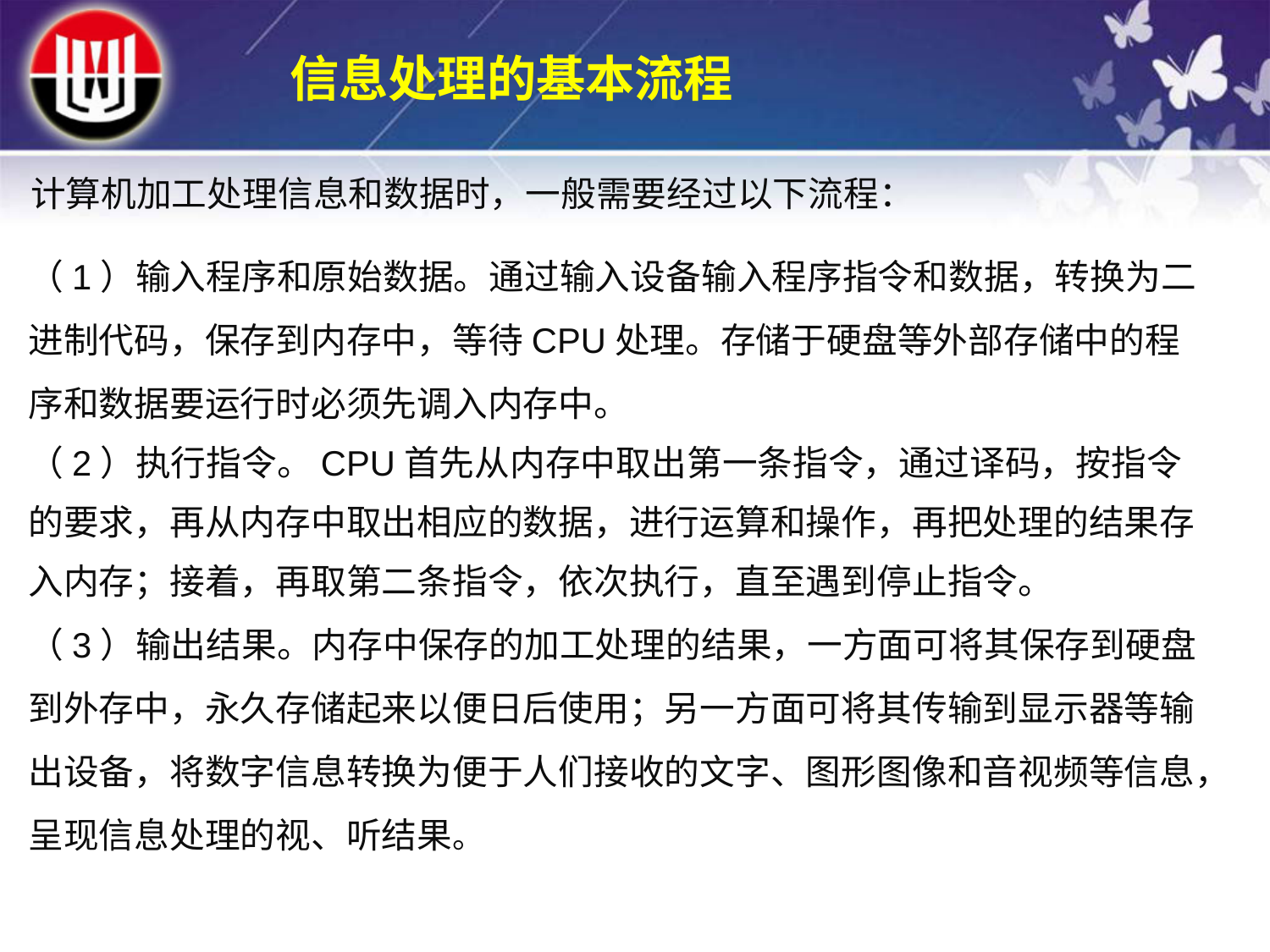

信息处理的基本流程
计算机加工处理信息和数据时，一般需要经过以下流程：
（1）输入程序和原始数据。通过输入设备输入程序指令和数据，转换为二进制代码，保存到内存中，等待CPU处理。存储于硬盘等外部存储中的程序和数据要运行时必须先调入内存中。
（2）执行指令。CPU首先从内存中取出第一条指令，通过译码，按指令的要求，再从内存中取出相应的数据，进行运算和操作，再把处理的结果存入内存；接着，再取第二条指令，依次执行，直至遇到停止指令。
（3）输出结果。内存中保存的加工处理的结果，一方面可将其保存到硬盘到外存中，永久存储起来以便日后使用；另一方面可将其传输到显示器等输出设备，将数字信息转换为便于人们接收的文字、图形图像和音视频等信息，呈现信息处理的视、听结果。